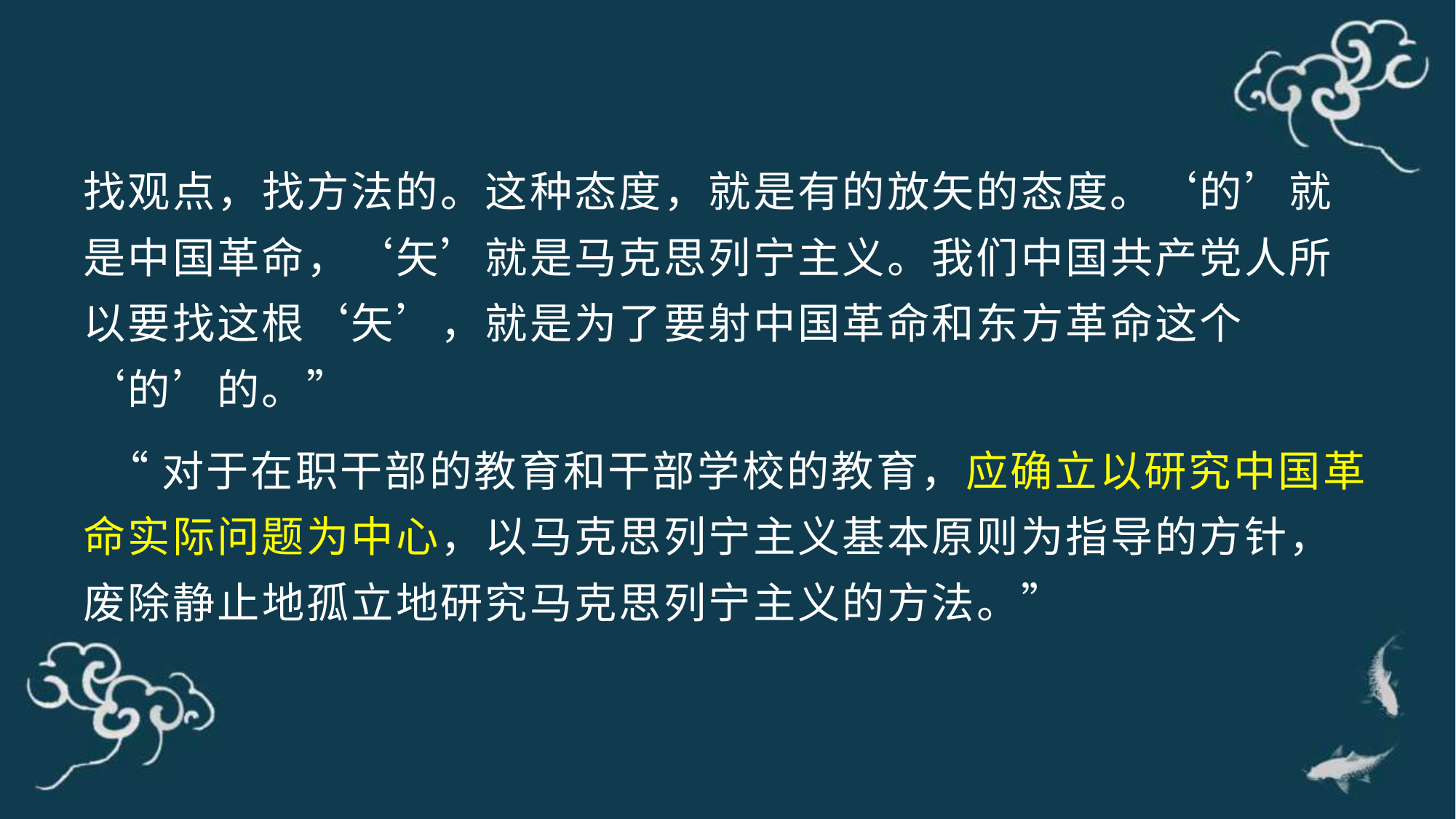

找观点，找方法的。这种态度，就是有的放矢的态度。‘的’就是中国革命，‘矢’就是马克思列宁主义。我们中国共产党人所以要找这根‘矢’，就是为了要射中国革命和东方革命这个‘的’的。”
  “对于在职干部的教育和干部学校的教育，应确立以研究中国革命实际问题为中心，以马克思列宁主义基本原则为指导的方针，废除静止地孤立地研究马克思列宁主义的方法。”